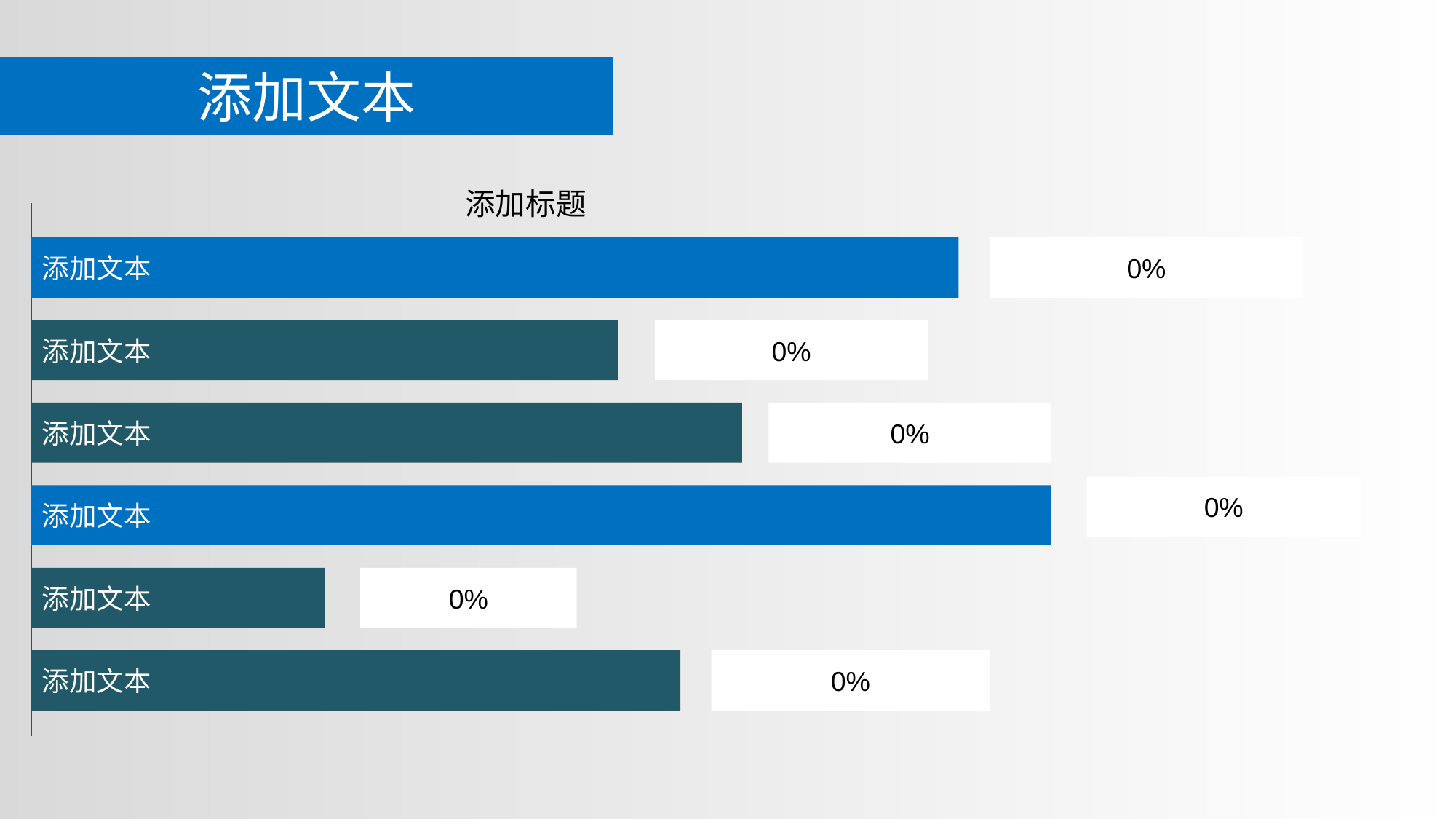

添加文本
添加标题
添加文本
0%
0%
添加文本
添加文本
0%
0%
添加文本
添加文本
0%
添加文本
0%